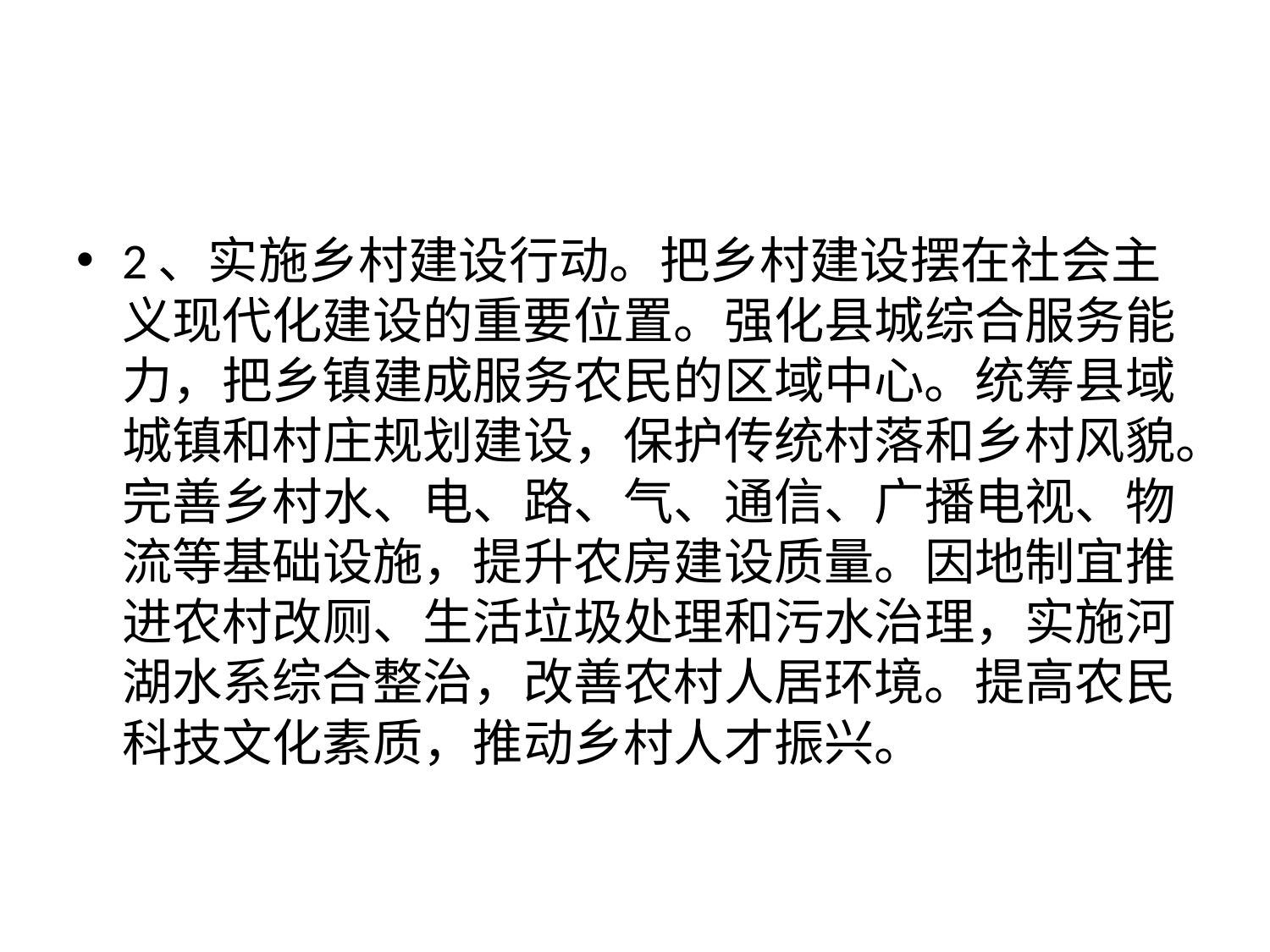

#
2、实施乡村建设行动。把乡村建设摆在社会主义现代化建设的重要位置。强化县城综合服务能力，把乡镇建成服务农民的区域中心。统筹县域城镇和村庄规划建设，保护传统村落和乡村风貌。完善乡村水、电、路、气、通信、广播电视、物流等基础设施，提升农房建设质量。因地制宜推进农村改厕、生活垃圾处理和污水治理，实施河湖水系综合整治，改善农村人居环境。提高农民科技文化素质，推动乡村人才振兴。